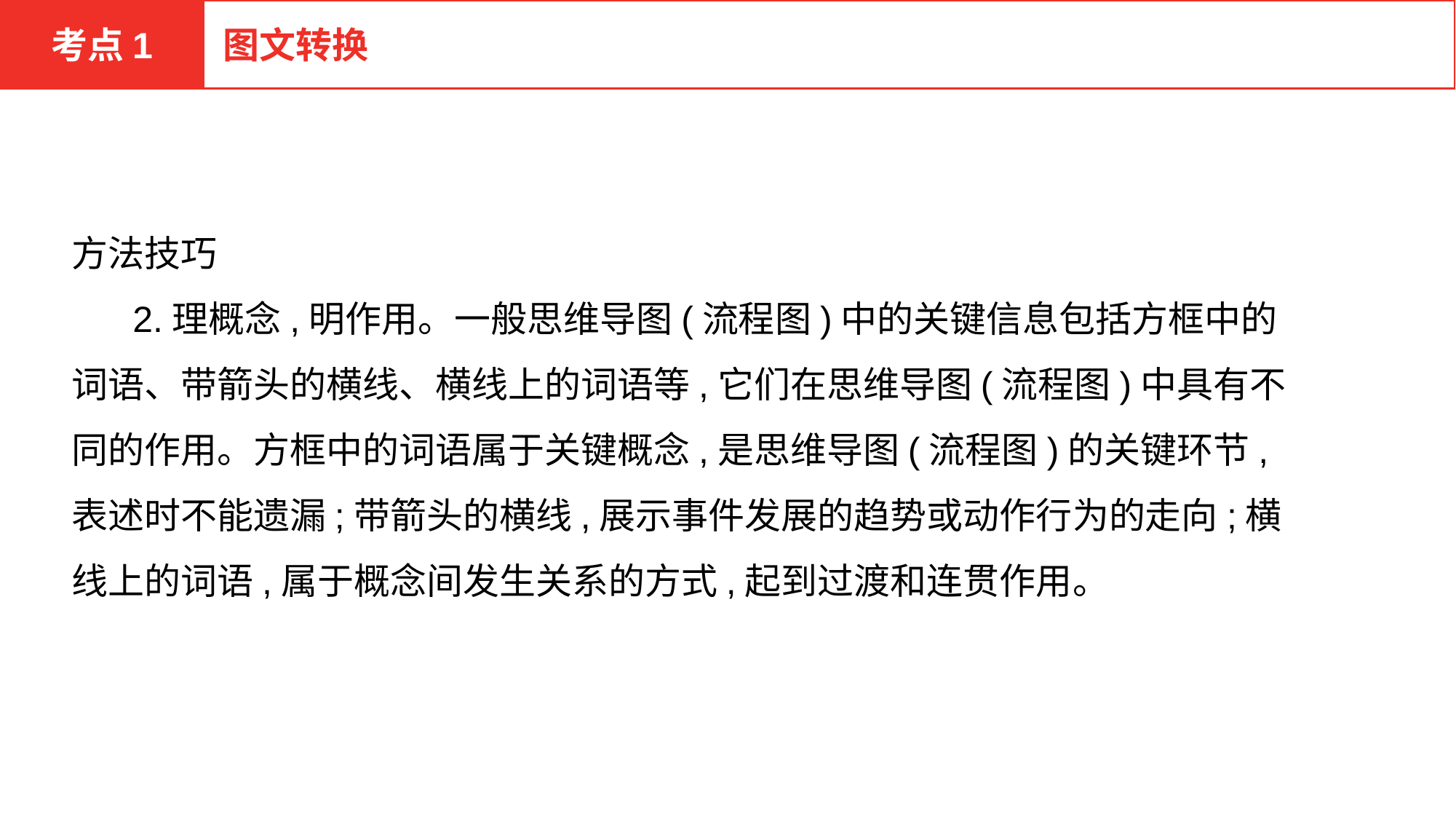

考点1
图文转换
方法技巧
　  2.理概念,明作用。一般思维导图(流程图)中的关键信息包括方框中的词语、带箭头的横线、横线上的词语等,它们在思维导图(流程图)中具有不同的作用。方框中的词语属于关键概念,是思维导图(流程图)的关键环节,表述时不能遗漏;带箭头的横线,展示事件发展的趋势或动作行为的走向;横线上的词语,属于概念间发生关系的方式,起到过渡和连贯作用。